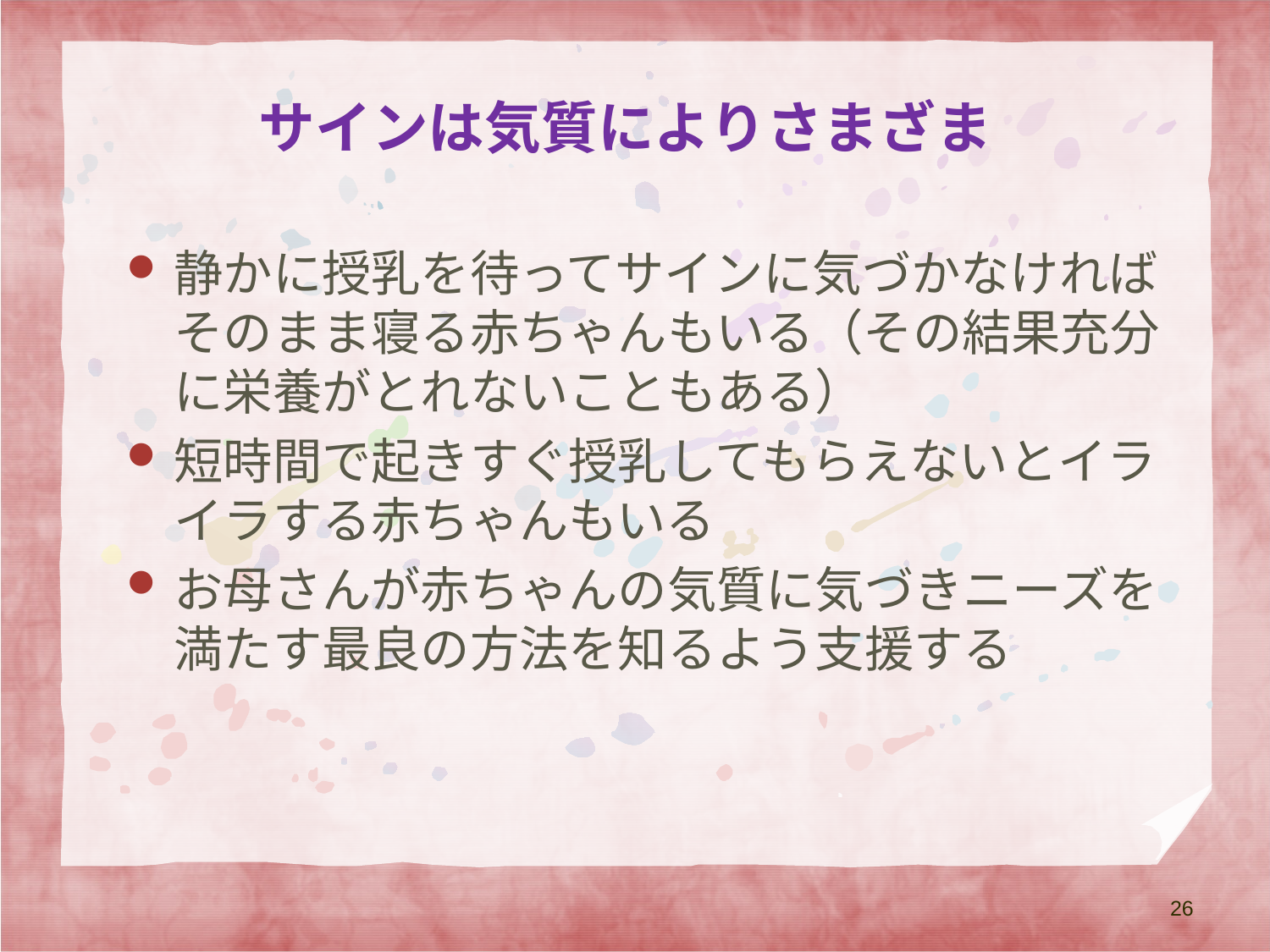

# サインは気質によりさまざま
静かに授乳を待ってサインに気づかなければそのまま寝る赤ちゃんもいる（その結果充分に栄養がとれないこともある）
短時間で起きすぐ授乳してもらえないとイライラする赤ちゃんもいる
お母さんが赤ちゃんの気質に気づきニーズを満たす最良の方法を知るよう支援する

26